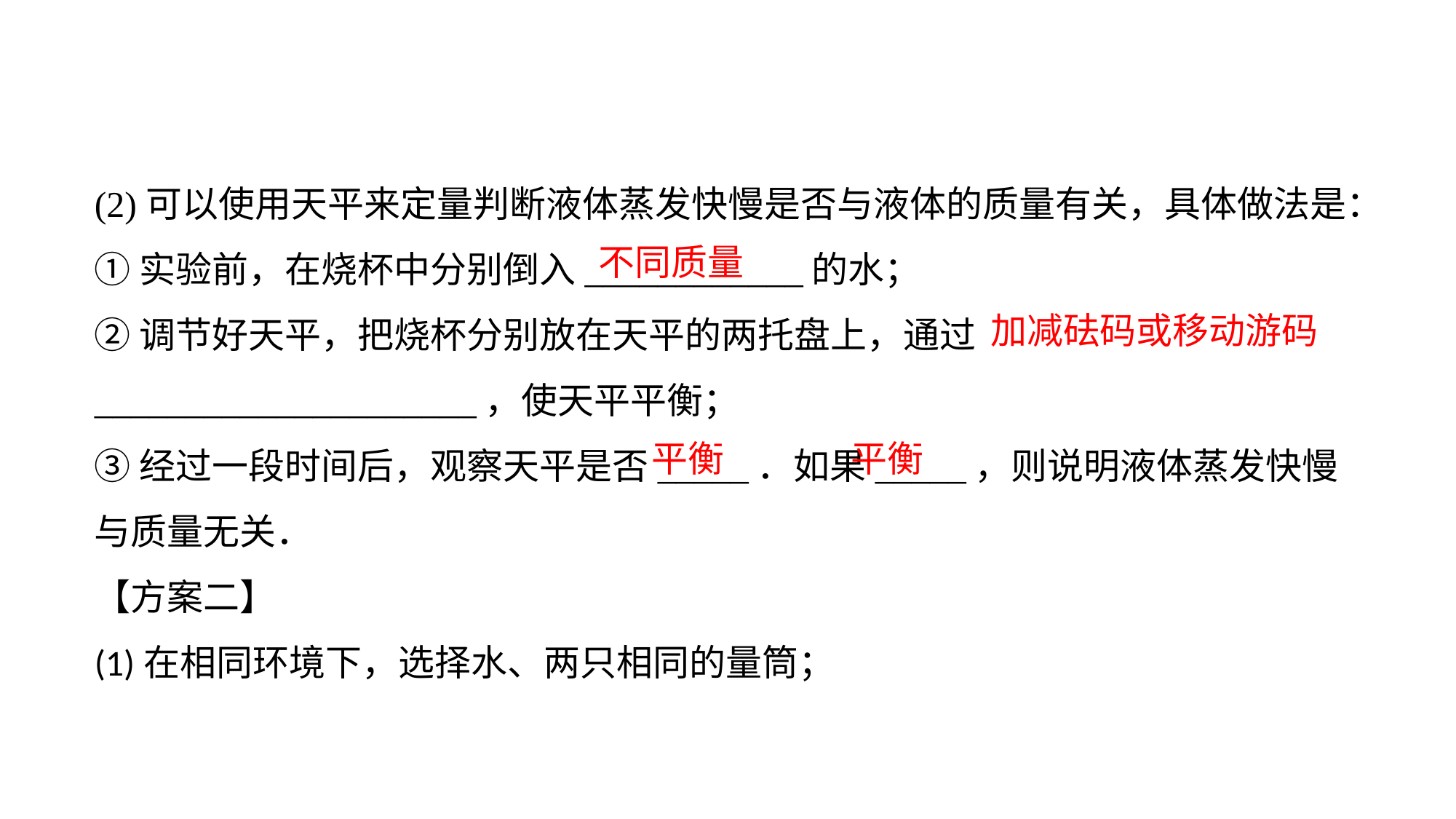

(2)可以使用天平来定量判断液体蒸发快慢是否与液体的质量有关，具体做法是：
①实验前，在烧杯中分别倒入____________的水；
②调节好天平，把烧杯分别放在天平的两托盘上，通过_____________________，使天平平衡；
③经过一段时间后，观察天平是否_____．如果_____，则说明液体蒸发快慢与质量无关．【方案二】(1)在相同环境下，选择水、两只相同的量筒；
不同质量
加减砝码或移动游码
平衡
平衡